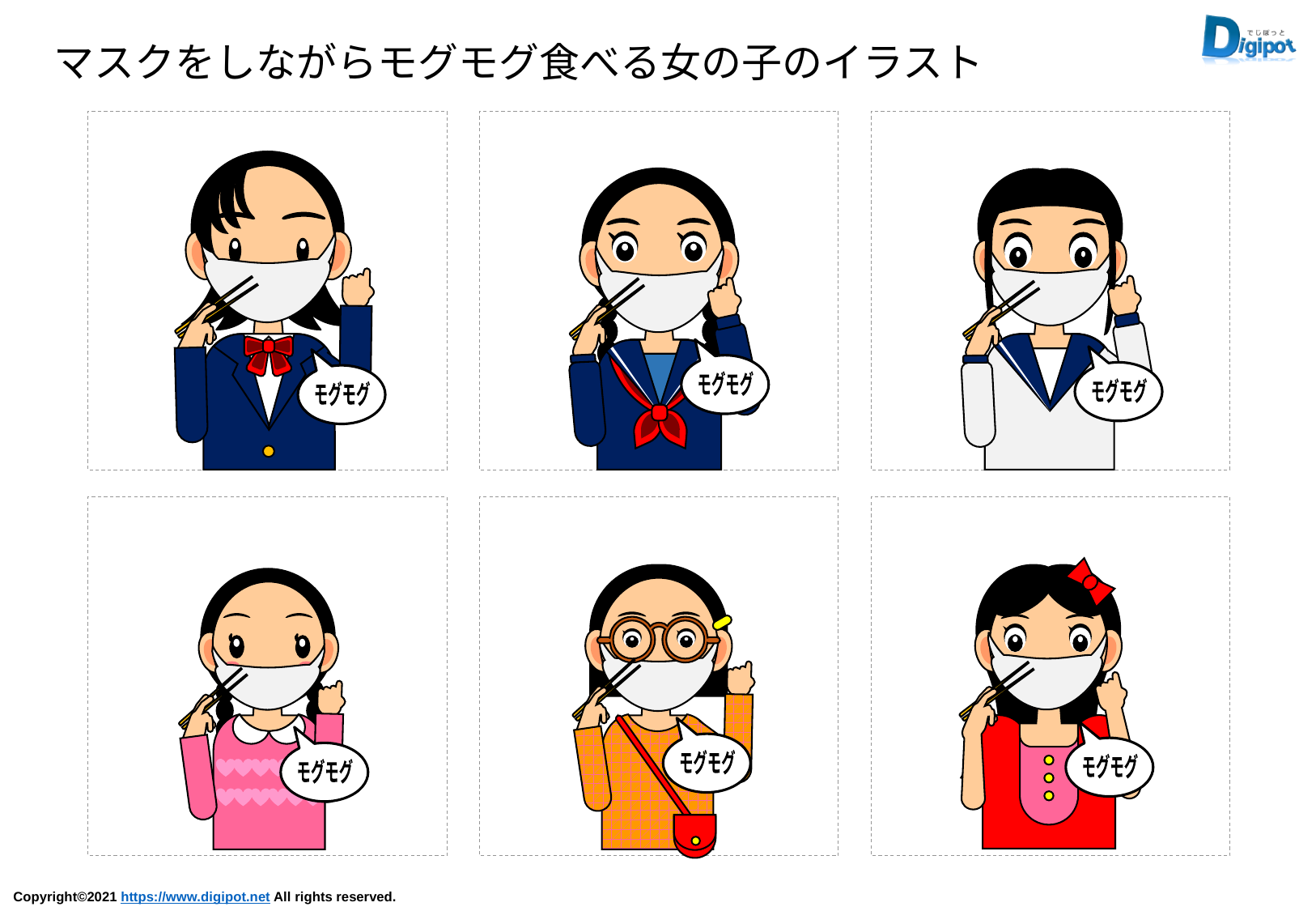

マスクをしながらモグモグ食べる女の子のイラスト

モグモグ

モグモグ

モグモグ

モグモグ

モグモグ

モグモグ